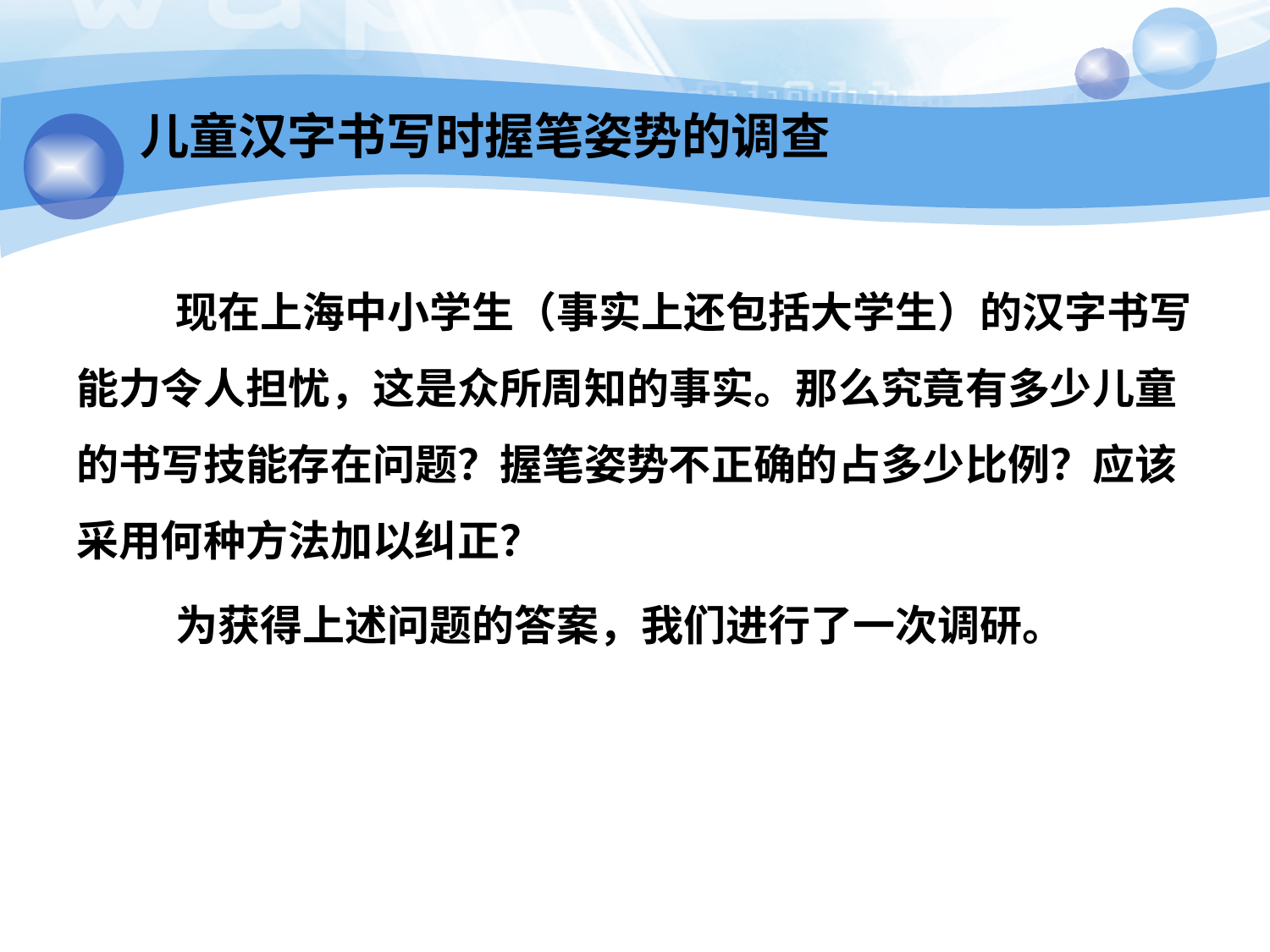

# 儿童汉字书写时握笔姿势的调查
现在上海中小学生（事实上还包括大学生）的汉字书写能力令人担忧，这是众所周知的事实。那么究竟有多少儿童的书写技能存在问题？握笔姿势不正确的占多少比例？应该采用何种方法加以纠正？
为获得上述问题的答案，我们进行了一次调研。